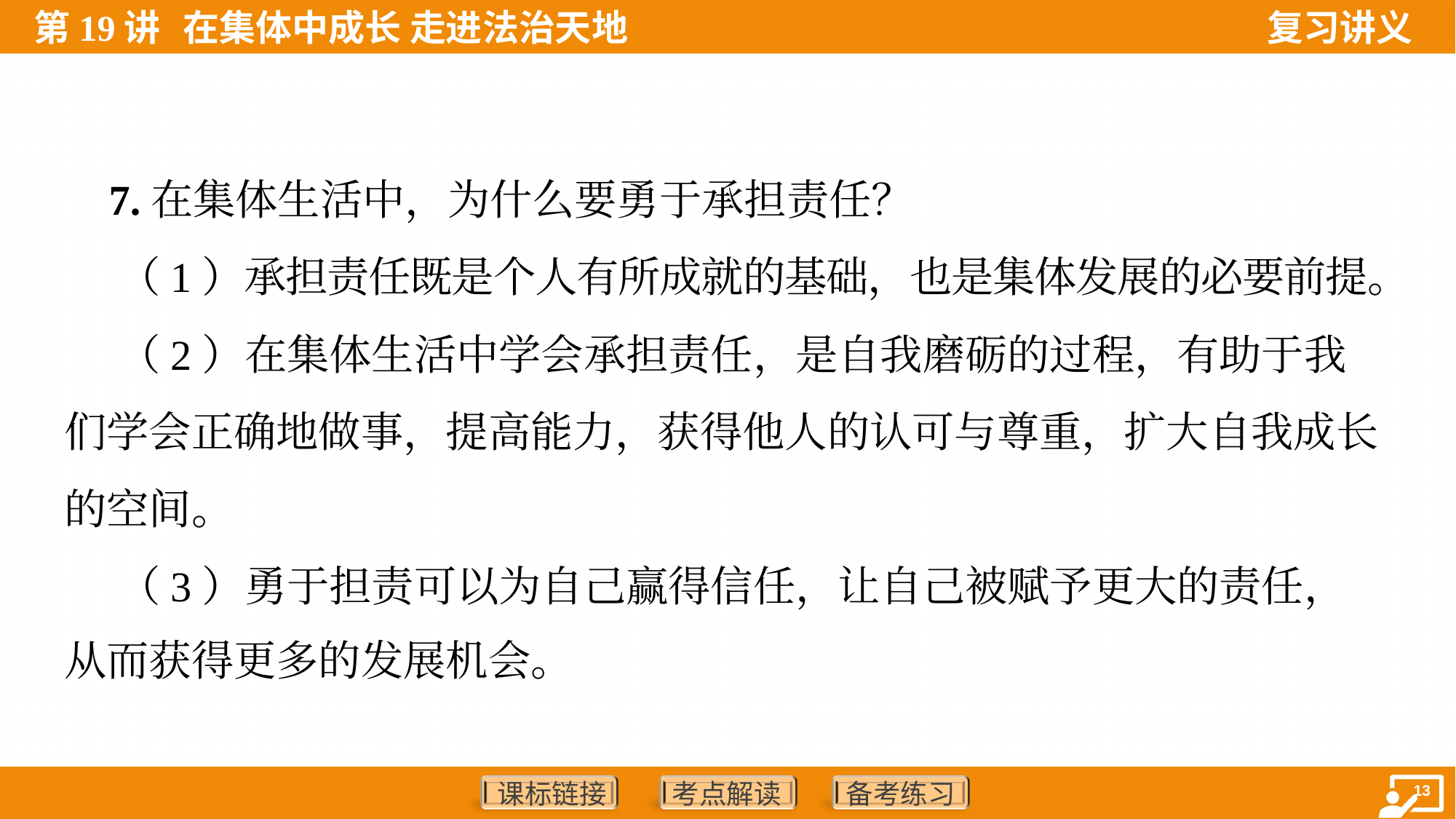

7.在集体生活中，为什么要勇于承担责任？
    （1）承担责任既是个人有所成就的基础，也是集体发展的必要前提。
    （2）在集体生活中学会承担责任，是自我磨砺的过程，有助于我
们学会正确地做事，提高能力，获得他人的认可与尊重，扩大自我成长
的空间。
    （3）勇于担责可以为自己赢得信任，让自己被赋予更大的责任，
从而获得更多的发展机会。